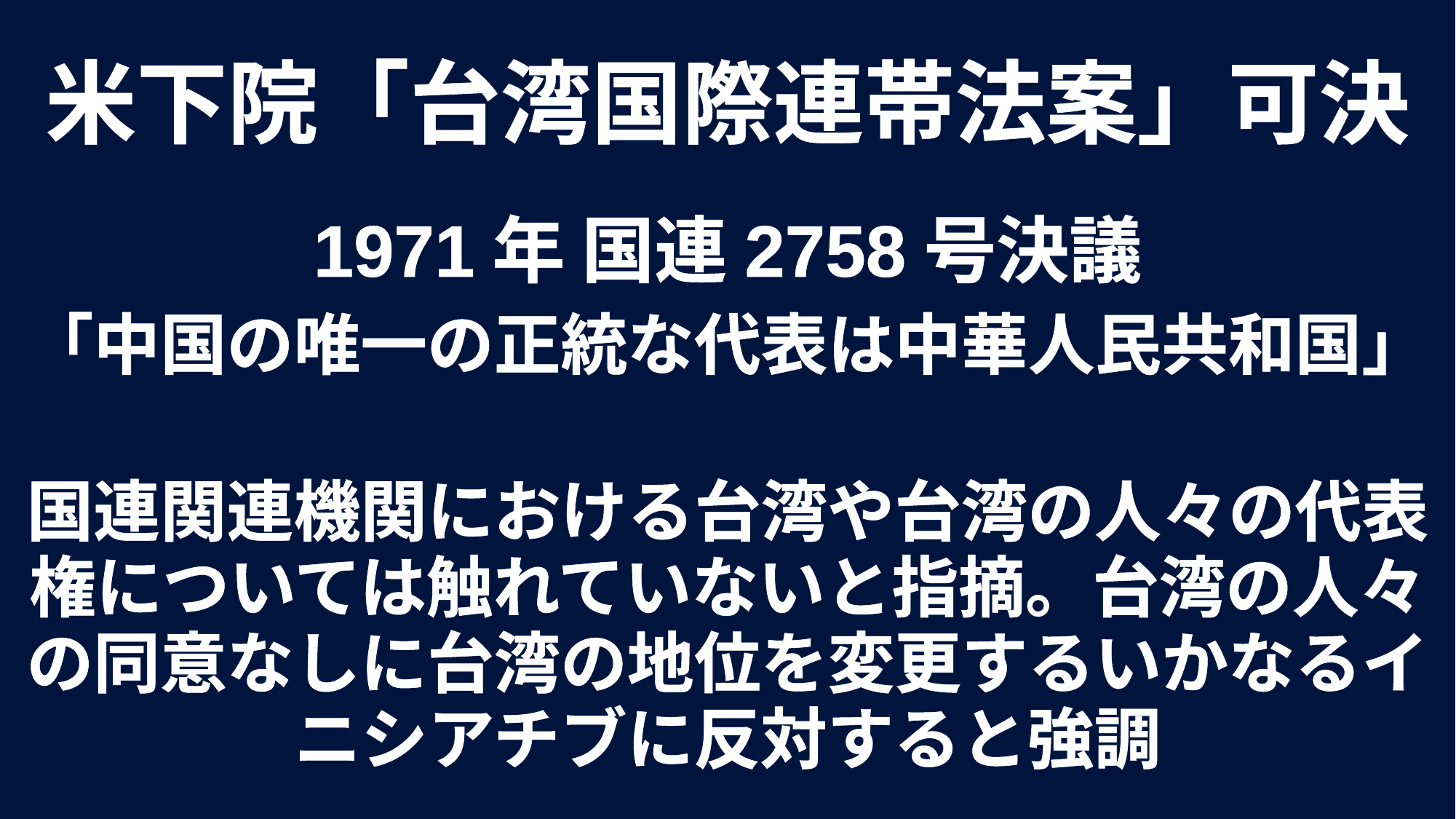

米下院「台湾国際連帯法案」可決
1971年 国連2758号決議
「中国の唯一の正統な代表は中華人民共和国」

国連関連機関における台湾や台湾の人々の代表権については触れていないと指摘。台湾の人々の同意なしに台湾の地位を変更するいかなるイニシアチブに反対すると強調